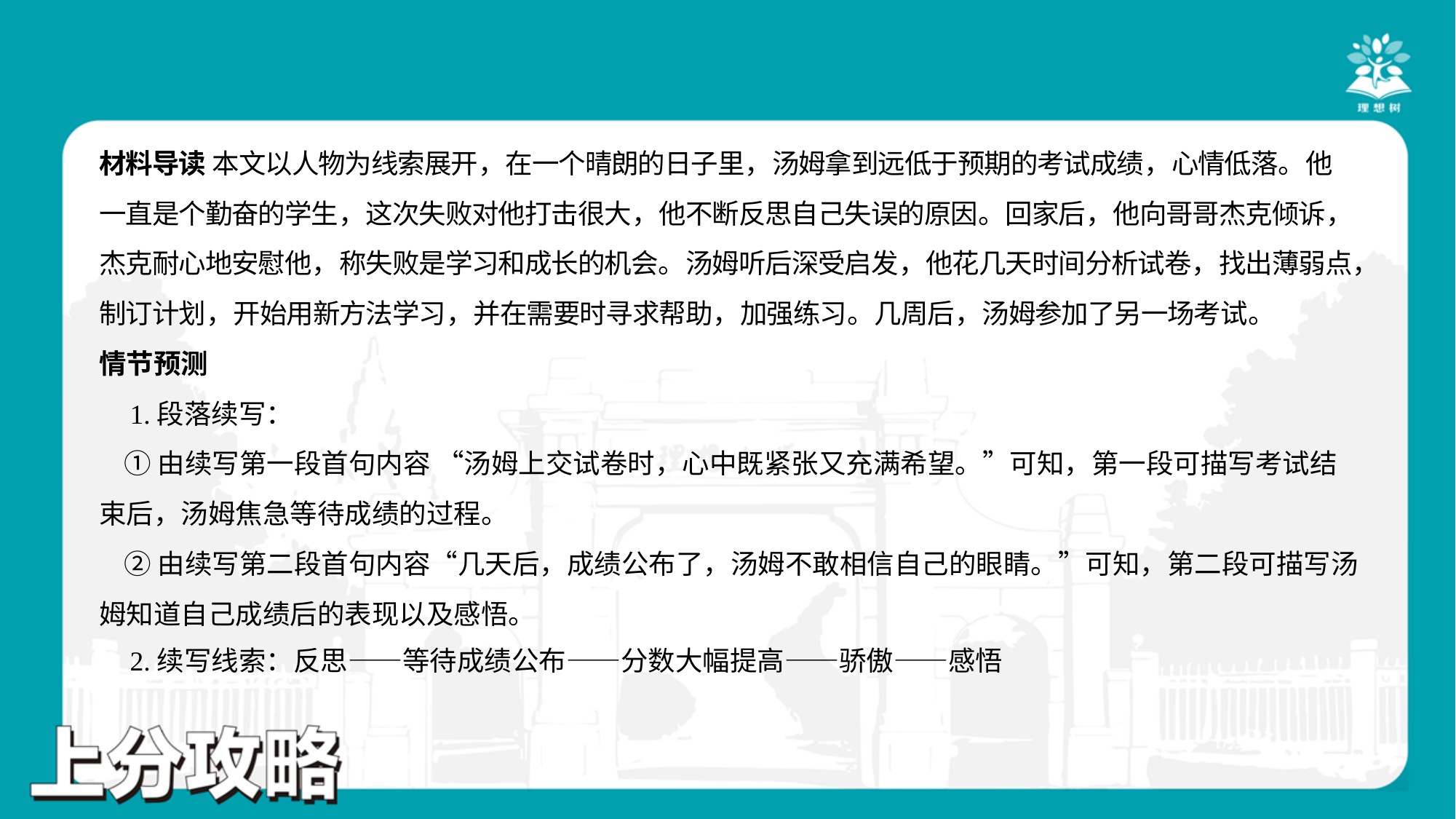

材料导读 本文以人物为线索展开，在一个晴朗的日子里，汤姆拿到远低于预期的考试成绩，心情低落。他
一直是个勤奋的学生，这次失败对他打击很大，他不断反思自己失误的原因。回家后，他向哥哥杰克倾诉，
杰克耐心地安慰他，称失败是学习和成长的机会。汤姆听后深受启发，他花几天时间分析试卷，找出薄弱点，
制订计划，开始用新方法学习，并在需要时寻求帮助，加强练习。几周后，汤姆参加了另一场考试。
情节预测
    1.段落续写：
    ①由续写第一段首句内容 “汤姆上交试卷时，心中既紧张又充满希望。”可知，第一段可描写考试结
束后，汤姆焦急等待成绩的过程。
    ②由续写第二段首句内容“几天后，成绩公布了，汤姆不敢相信自己的眼睛。”可知，第二段可描写汤
姆知道自己成绩后的表现以及感悟。
    2.续写线索：反思——等待成绩公布——分数大幅提高——骄傲——感悟